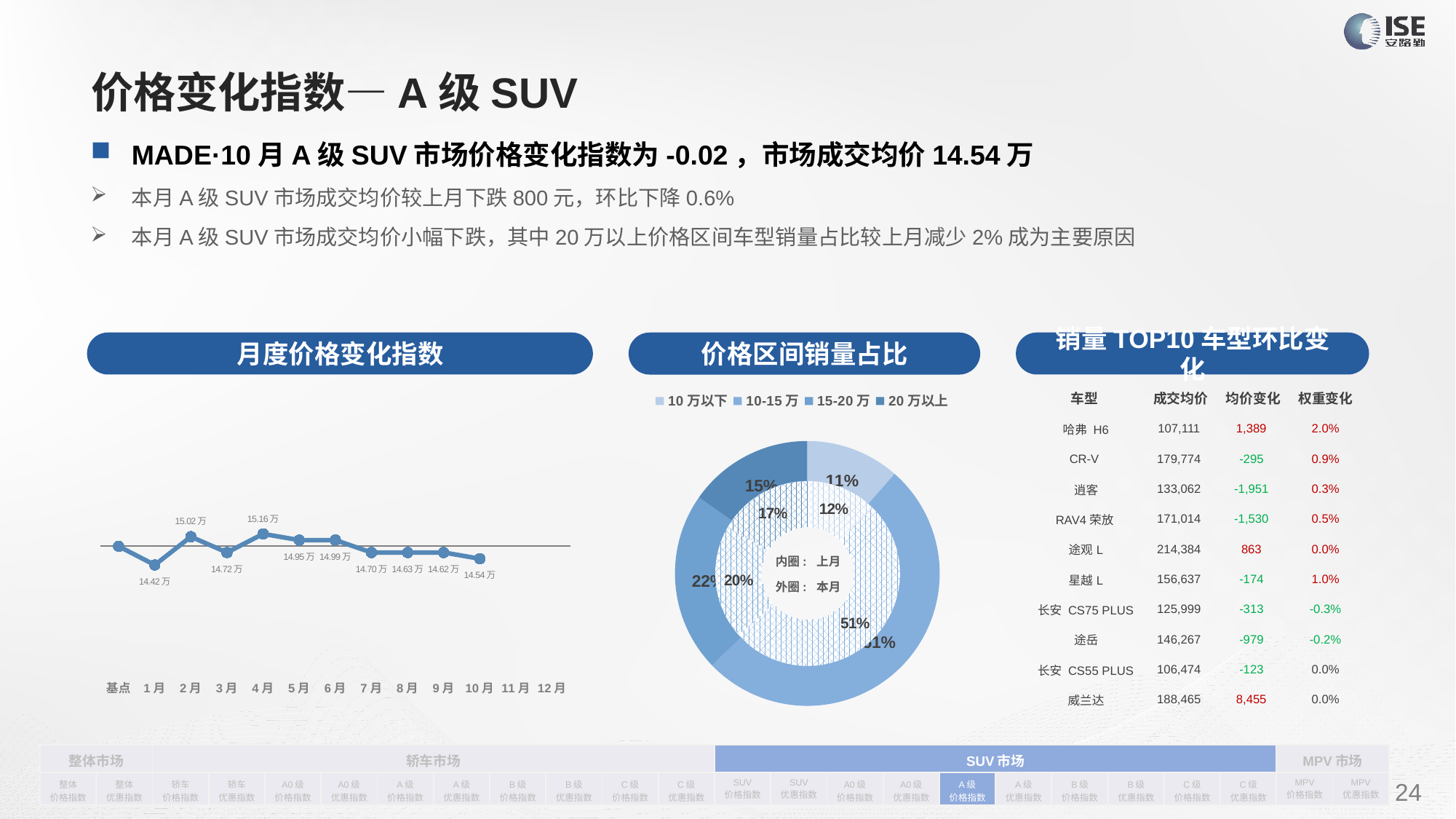

# 价格变化指数—A级SUV
MADE·10月A级SUV市场价格变化指数为-0.02，市场成交均价14.54万
本月A级SUV市场成交均价较上月下跌800元，环比下降0.6%
本月A级SUV市场成交均价小幅下跌，其中20万以上价格区间车型销量占比较上月减少2%成为主要原因
月度价格变化指数

销量TOP10车型环比变化

价格区间销量占比

| 车型 | 成交均价 | 均价变化 | 权重变化 |
| --- | --- | --- | --- |
| 哈弗 H6 | 107,111 | 1,389 | 2.0% |
| CR-V | 179,774 | -295 | 0.9% |
| 逍客 | 133,062 | -1,951 | 0.3% |
| RAV4荣放 | 171,014 | -1,530 | 0.5% |
| 途观L | 214,384 | 863 | 0.0% |
| 星越L | 156,637 | -174 | 1.0% |
| 长安 CS75 PLUS | 125,999 | -313 | -0.3% |
| 途岳 | 146,267 | -979 | -0.2% |
| 长安 CS55 PLUS | 106,474 | -123 | 0.0% |
| 威兰达 | 188,465 | 8,455 | 0.0% |

### Chart

| Category | 销量 |
|---|---|
| 10万以下 | 48352.0 |
| 10-15万 | 216523.0 |
| 15-20万 | 92512.0 |
| 20万以上 | 64428.0 |

### Chart

| Category | Y2022 |
|---|---|
| 基点 | 0.0 |
| 1月 | -0.03 |
| 2月 | 0.015451594979214 |
| 3月 | -0.01 |
| 4月 | 0.02 |
| 5月 | 0.01 |
| 6月 | 0.01 |
| 7月 | -0.01 |
| 8月 | -0.01 |
| 9月 | -0.01 |
| 10月 | -0.02 |
| 11月 | None |
| 12月 | None |

### Chart

| Category | 销量 |
|---|---|
| 10万以下 | 50504.0 |
| 10-15万 | 207920.0 |
| 15-20万 | 80985.0 |
| 20万以上 | 67945.0 |
内圈:  上月
外圈:  本月
| 整体市场 |  | 轿车市场 |  |  |  |  |  |  |  |  |  | SUV市场 |  |  |  |  |  |  |  |  |  | MPV市场 |  |
| --- | --- | --- | --- | --- | --- | --- | --- | --- | --- | --- | --- | --- | --- | --- | --- | --- | --- | --- | --- | --- | --- | --- | --- |
| 整体 价格指数 | 整体 优惠指数 | 轿车 价格指数 | 轿车 优惠指数 | A0级 价格指数 | A0级 优惠指数 | A级 价格指数 | A级 优惠指数 | B级 价格指数 | B级 优惠指数 | C级 价格指数 | C级 优惠指数 | SUV 价格指数 | SUV 优惠指数 | A0级 价格指数 | A0级 优惠指数 | A级 价格指数 | A级 优惠指数 | B级 价格指数 | B级 优惠指数 | C级 价格指数 | C级 优惠指数 | MPV 价格指数 | MPV 优惠指数 |
24